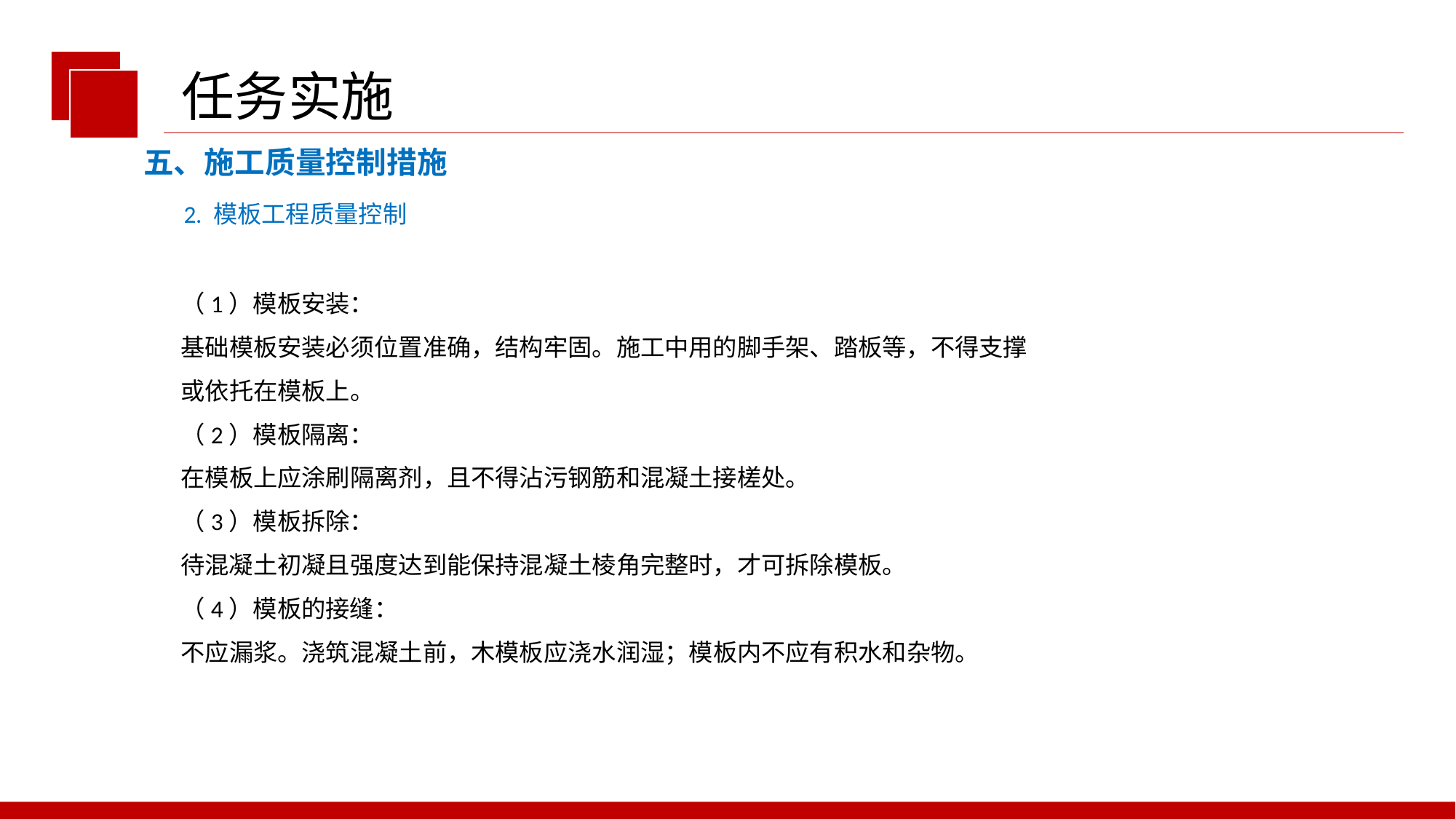

任务实施
五、施工质量控制措施
2. 模板工程质量控制
（1）模板安装：
基础模板安装必须位置准确，结构牢固。施工中用的脚手架、踏板等，不得支撑
或依托在模板上。
（2）模板隔离：
在模板上应涂刷隔离剂，且不得沾污钢筋和混凝土接槎处。
（3）模板拆除：
待混凝土初凝且强度达到能保持混凝土棱角完整时，才可拆除模板。
（4）模板的接缝：
不应漏浆。浇筑混凝土前，木模板应浇水润湿；模板内不应有积水和杂物。